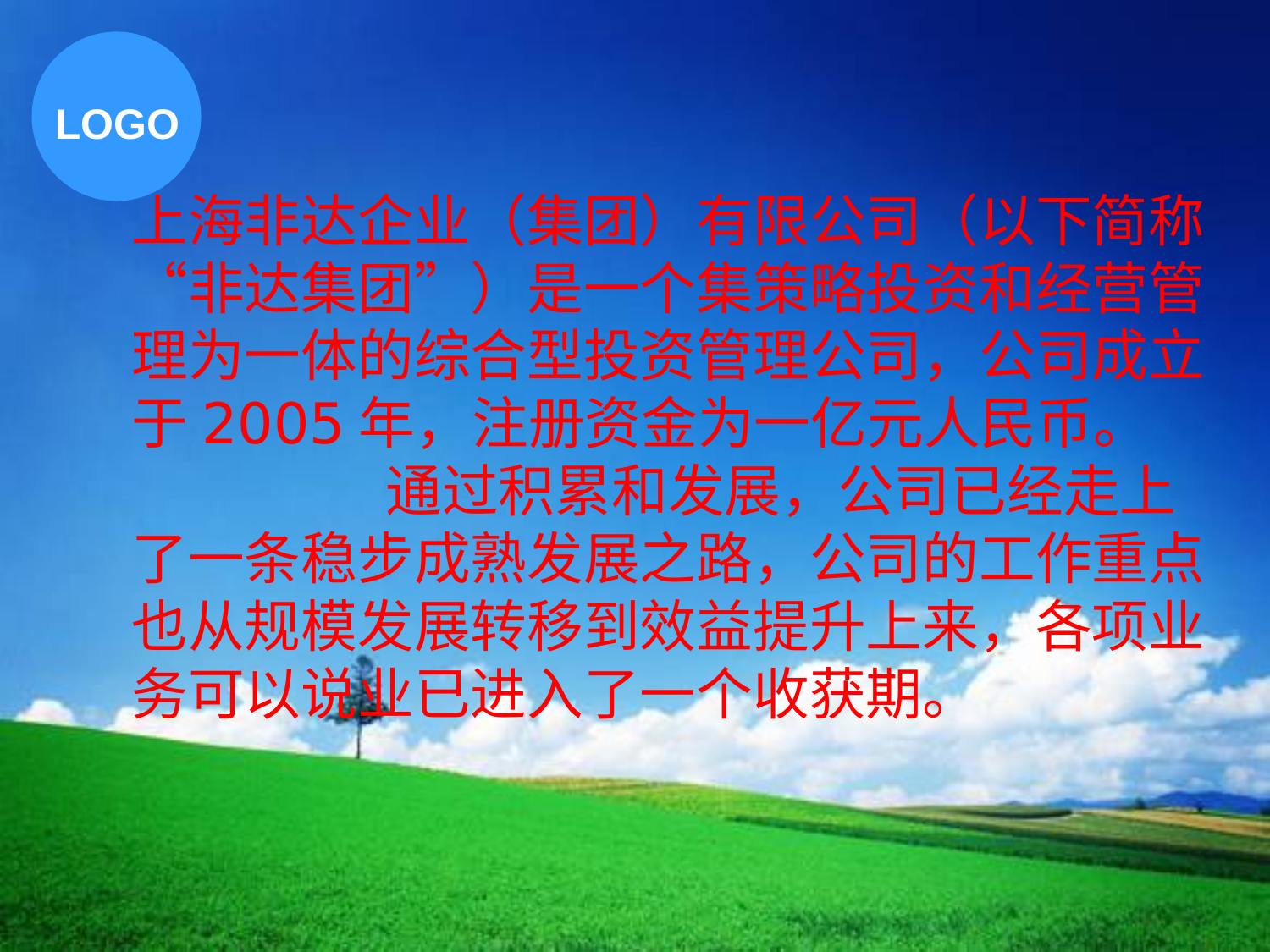

上海非达企业（集团）有限公司（以下简称“非达集团”）是一个集策略投资和经营管理为一体的综合型投资管理公司，公司成立于2005年，注册资金为一亿元人民币。
		通过积累和发展，公司已经走上了一条稳步成熟发展之路，公司的工作重点也从规模发展转移到效益提升上来，各项业务可以说业已进入了一个收获期。